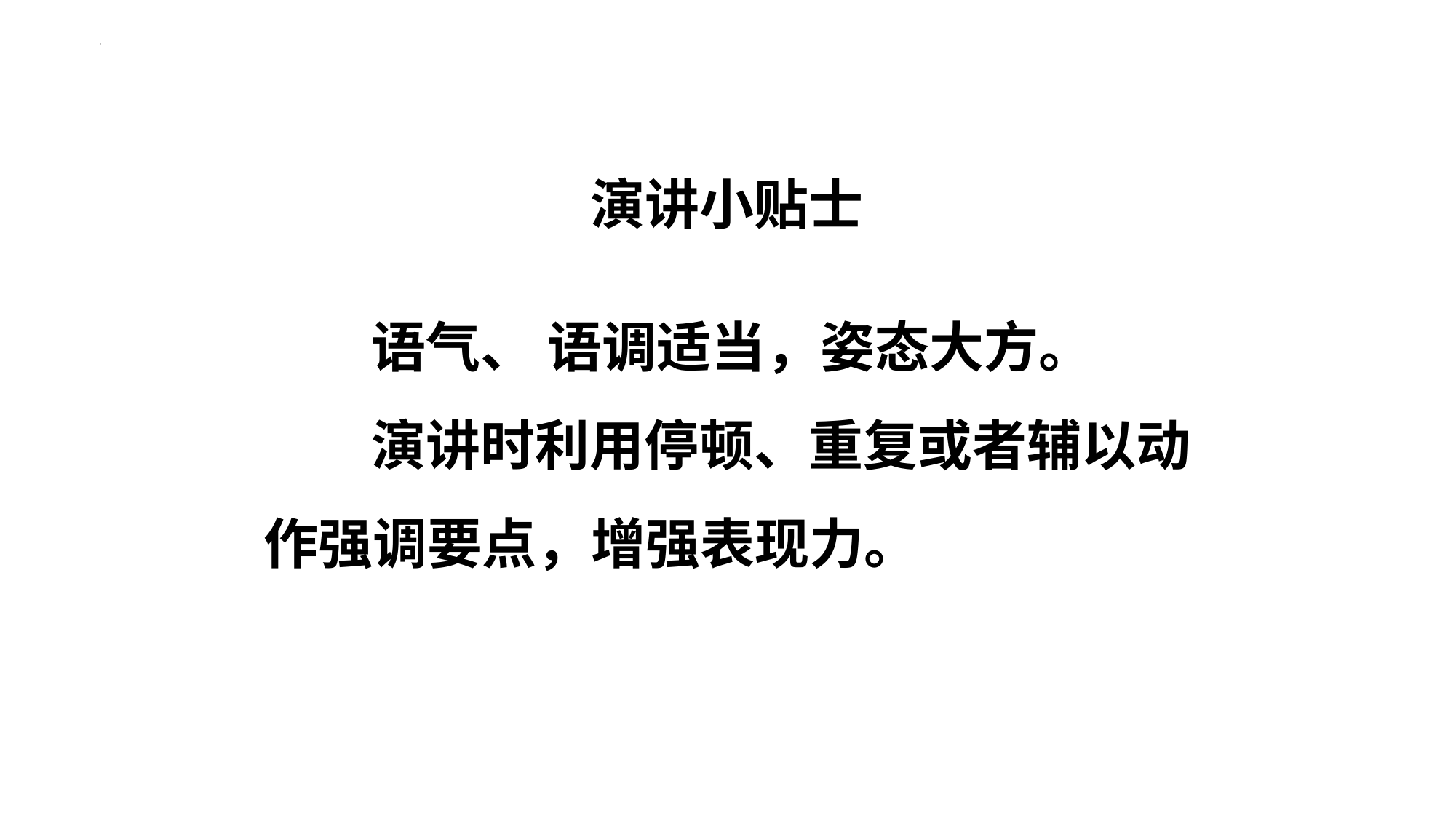

演讲小贴士
语气、 语调适当，姿态大方。
演讲时利用停顿、重复或者辅以动作强调要点，增强表现力。